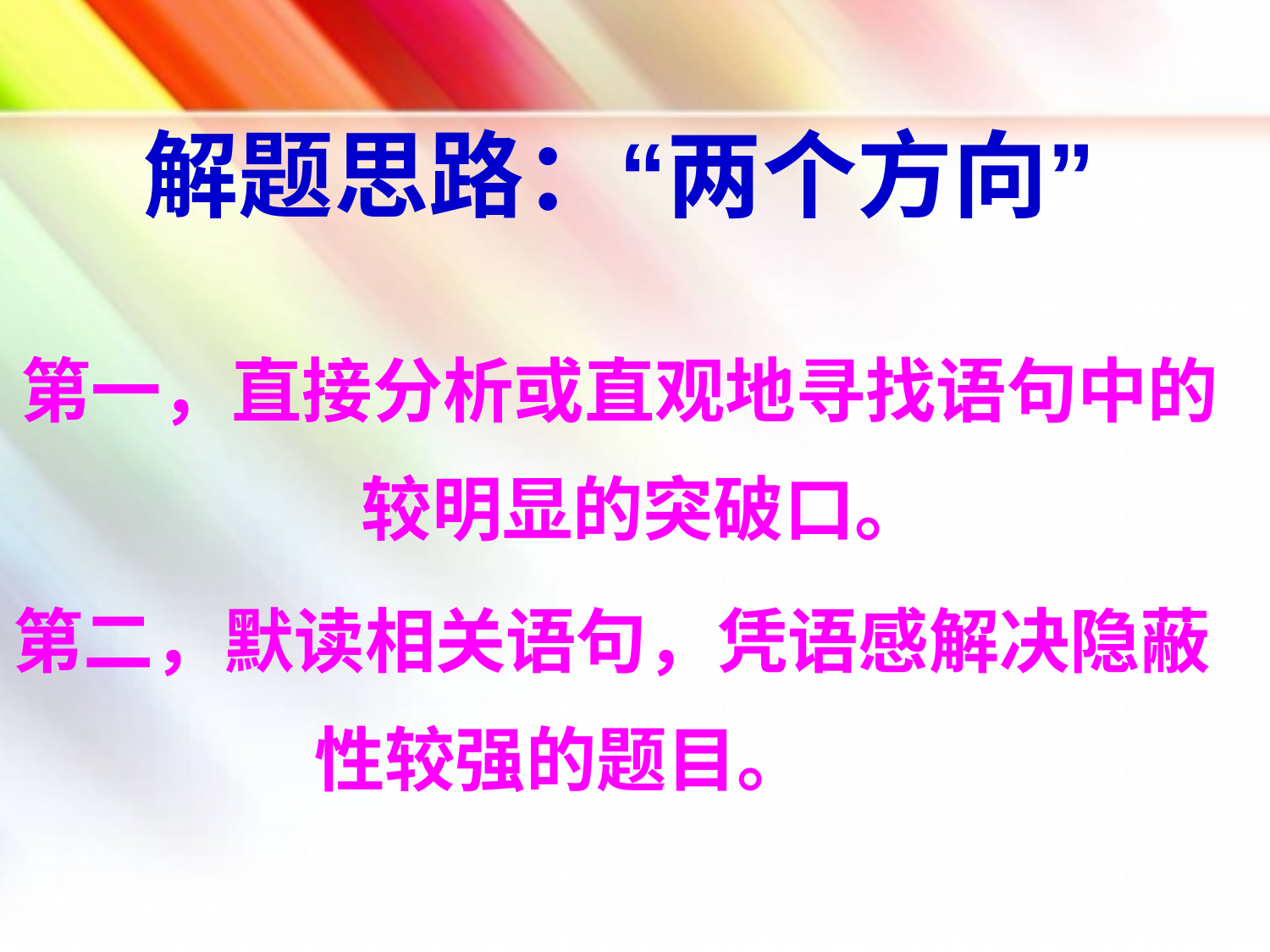

解题思路：“两个方向”

第一，直接分析或直观地寻找语句中的较明显的突破口。
第二，默读相关语句，凭语感解决隐蔽     		性较强的题目。